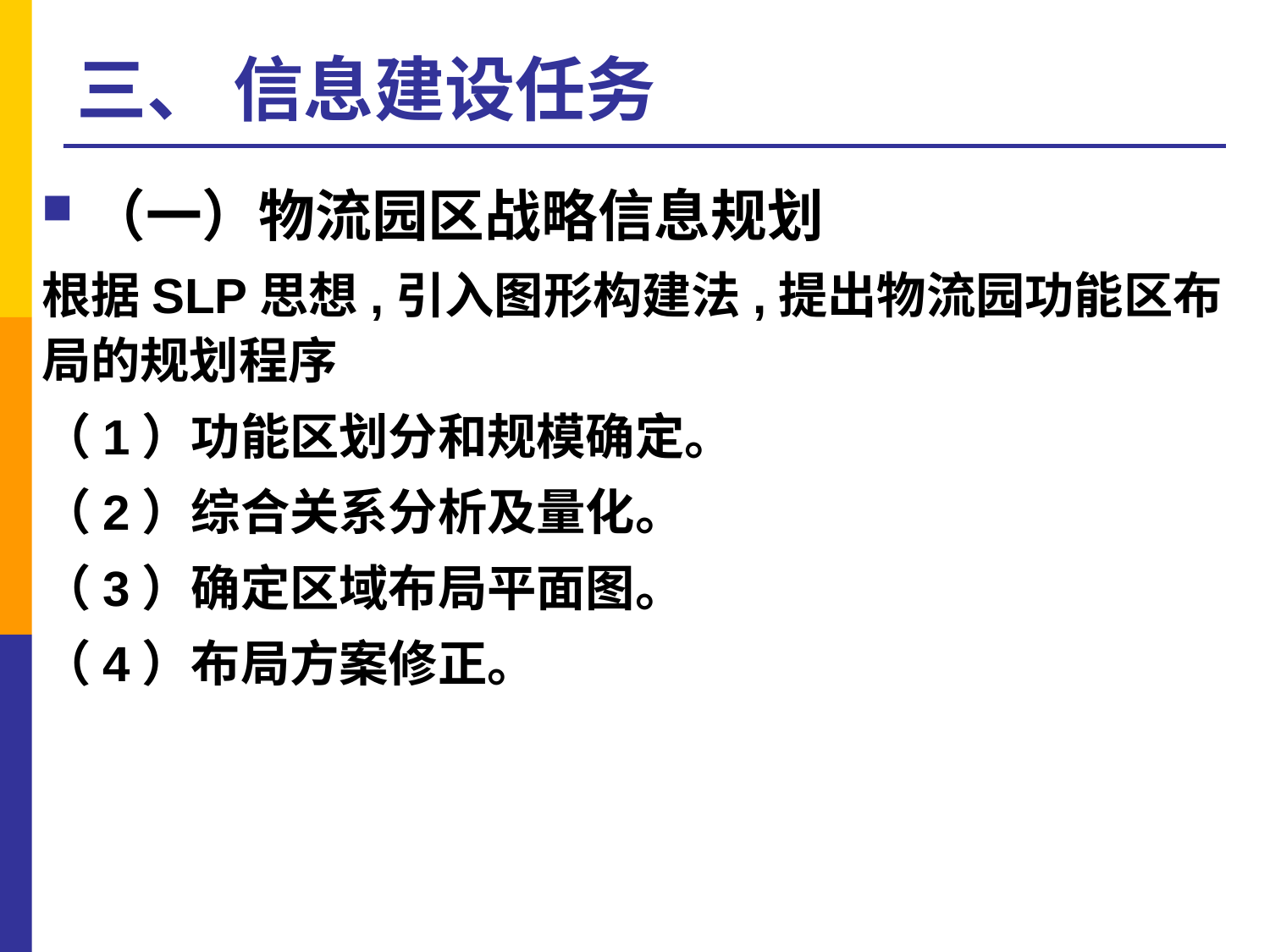

# 三、 信息建设任务
（一）物流园区战略信息规划
根据SLP思想,引入图形构建法,提出物流园功能区布局的规划程序
（1）功能区划分和规模确定。
（2）综合关系分析及量化。
（3）确定区域布局平面图。
（4）布局方案修正。